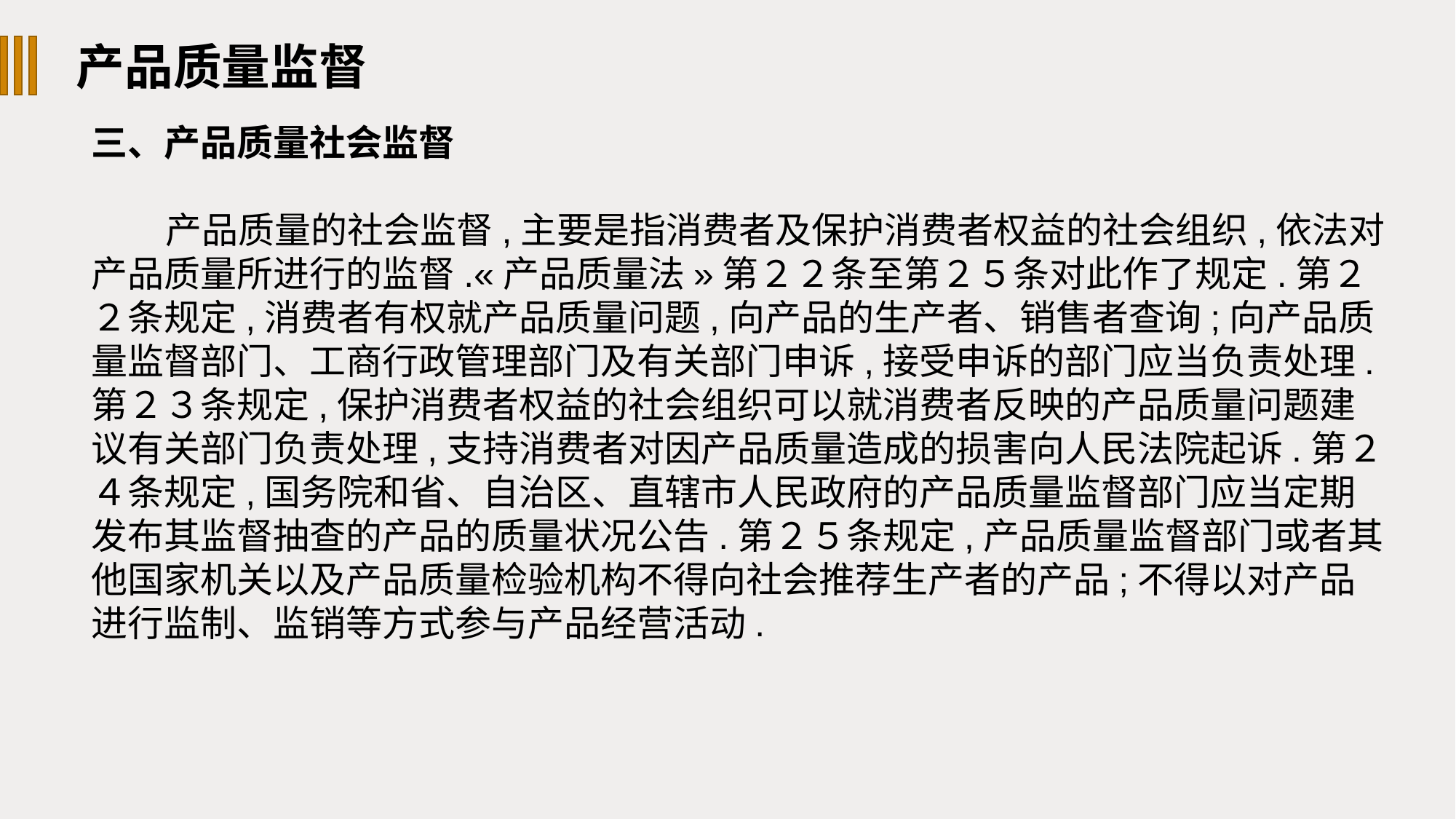

产品质量监督

三、产品质量社会监督

产品质量的社会监督,主要是指消费者及保护消费者权益的社会组织,依法对产品质量所进行的监督.«产品质量法»第２２条至第２５条对此作了规定.第２２条规定,消费者有权就产品质量问题,向产品的生产者、销售者查询;向产品质量监督部门、工商行政管理部门及有关部门申诉,接受申诉的部门应当负责处理.第２３条规定,保护消费者权益的社会组织可以就消费者反映的产品质量问题建议有关部门负责处理,支持消费者对因产品质量造成的损害向人民法院起诉.第２４条规定,国务院和省、自治区、直辖市人民政府的产品质量监督部门应当定期发布其监督抽查的产品的质量状况公告.第２５条规定,产品质量监督部门或者其他国家机关以及产品质量检验机构不得向社会推荐生产者的产品;不得以对产品进行监制、监销等方式参与产品经营活动.